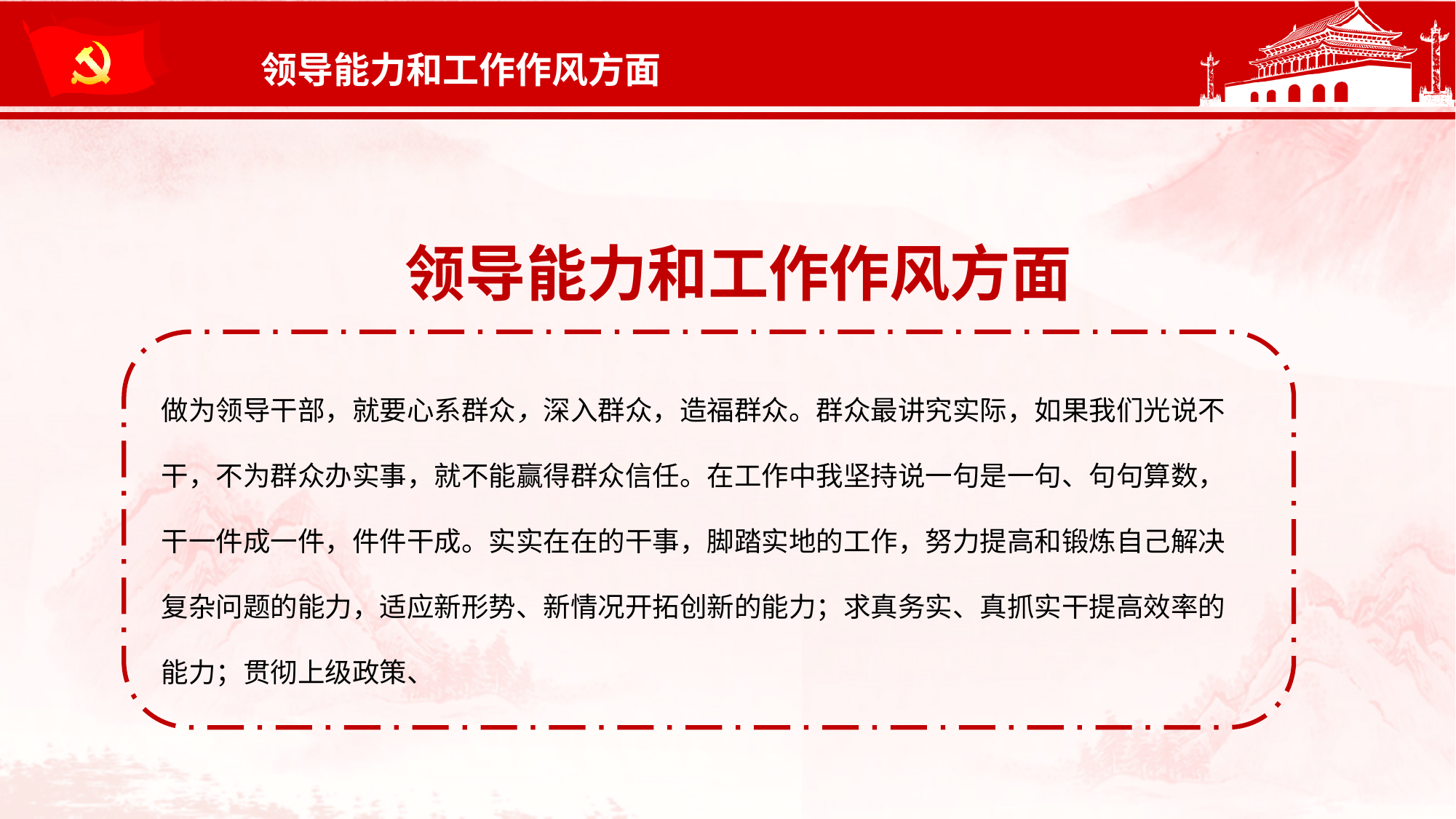

领导能力和工作作风方面
领导能力和工作作风方面

做为领导干部，就要心系群众，深入群众，造福群众。群众最讲究实际，如果我们光说不干，不为群众办实事，就不能赢得群众信任。在工作中我坚持说一句是一句、句句算数，干一件成一件，件件干成。实实在在的干事，脚踏实地的工作，努力提高和锻炼自己解决复杂问题的能力，适应新形势、新情况开拓创新的能力；求真务实、真抓实干提高效率的能力；贯彻上级政策、